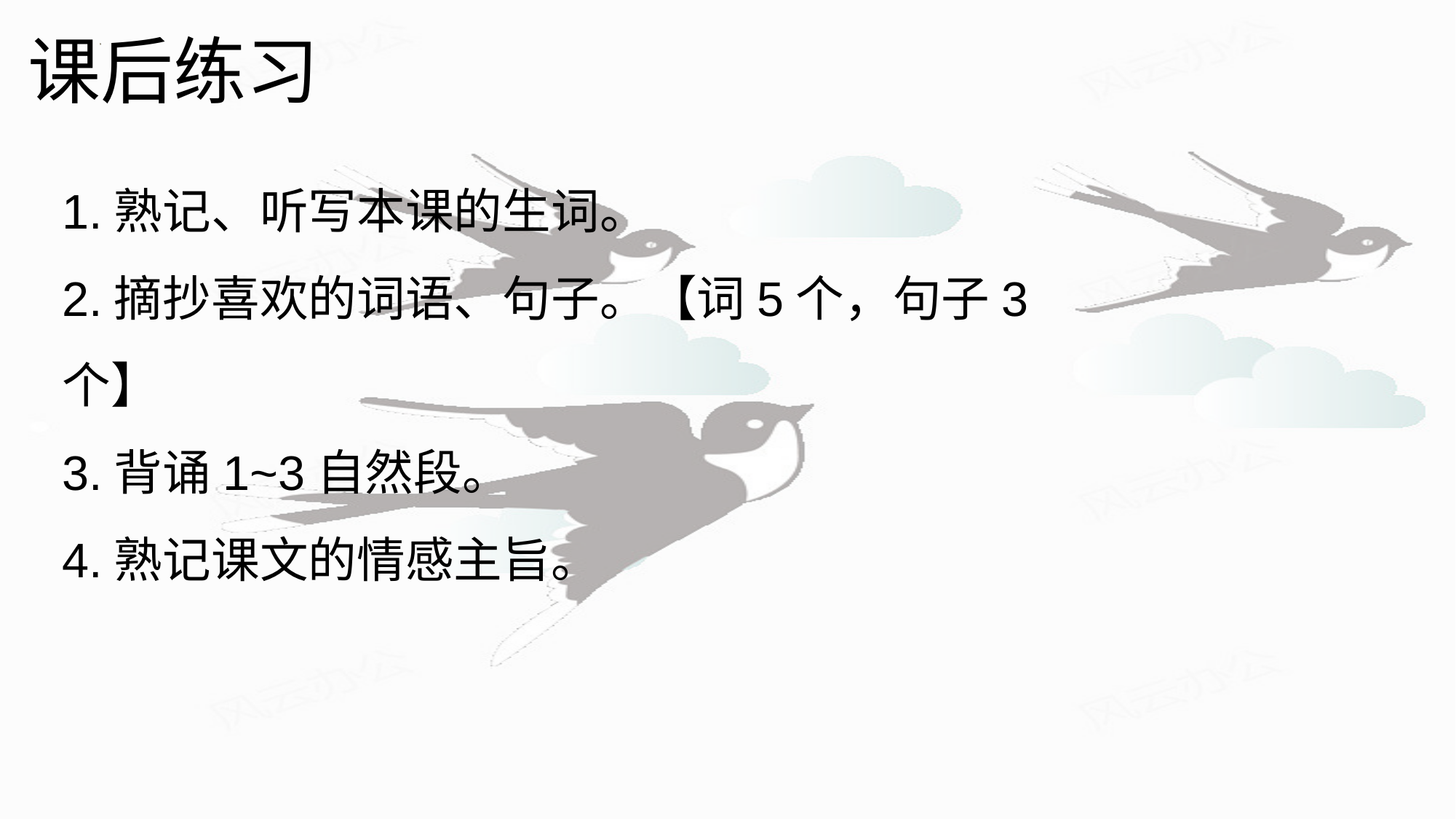

课后练习
1.熟记、听写本课的生词。
2.摘抄喜欢的词语、句子。【词5个，句子3个】
3.背诵1~3自然段。
4.熟记课文的情感主旨。